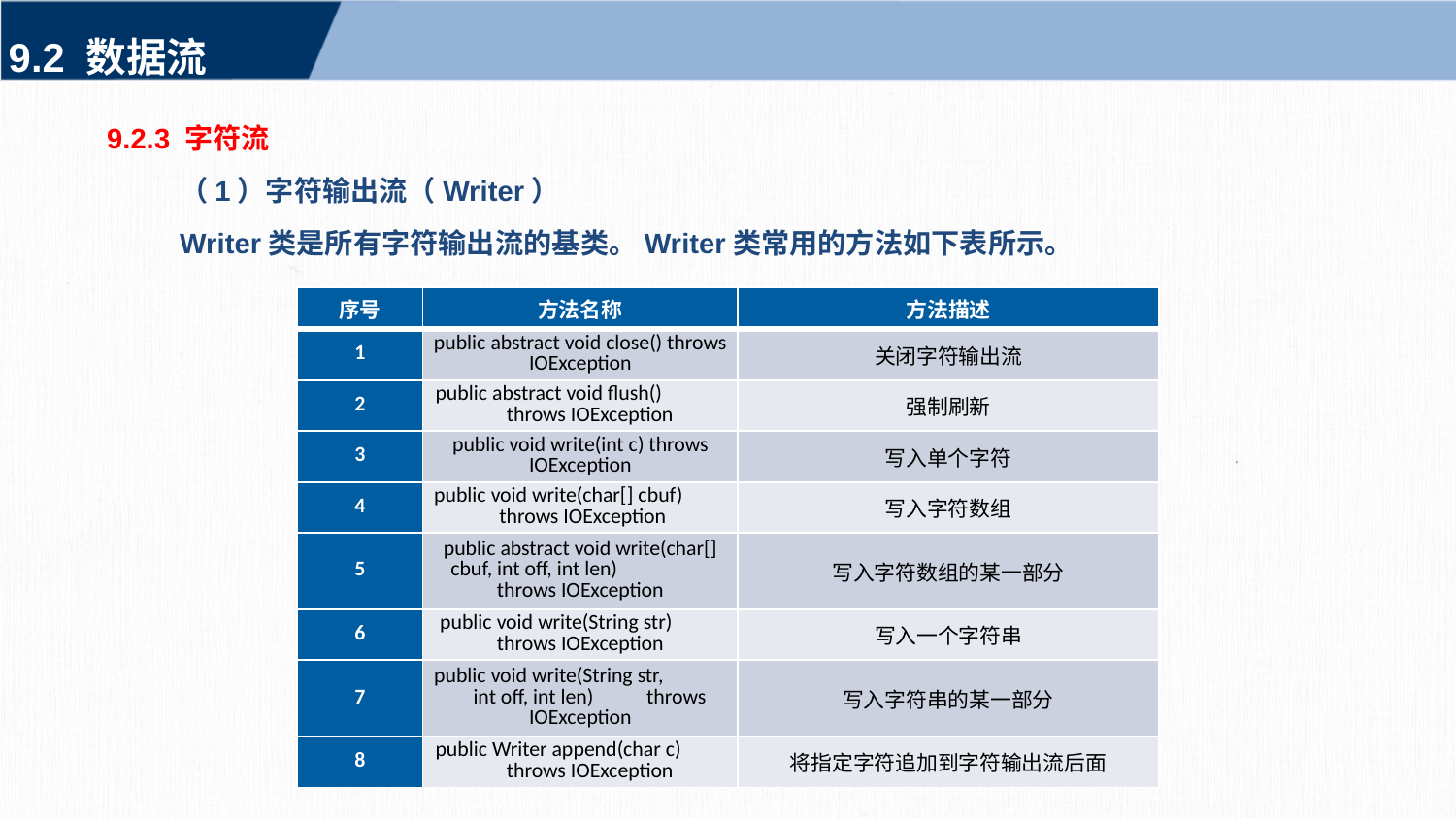

9.2 数据流

9.2.3 字符流
（1）字符输出流（Writer）
Writer类是所有字符输出流的基类。Writer类常用的方法如下表所示。
| 序号 | 方法名称 | 方法描述 |
| --- | --- | --- |
| 1 | public abstract void close() throws IOException | 关闭字符输出流 |
| 2 | public abstract void flush() throws IOException | 强制刷新 |
| 3 | public void write(int c) throws IOException | 写入单个字符 |
| 4 | public void write(char[] cbuf) throws IOException | 写入字符数组 |
| 5 | public abstract void write(char[] cbuf, int off, int len) throws IOException | 写入字符数组的某一部分 |
| 6 | public void write(String str) throws IOException | 写入一个字符串 |
| 7 | public void write(String str, int off, int len) throws IOException | 写入字符串的某一部分 |
| 8 | public Writer append(char c) throws IOException | 将指定字符追加到字符输出流后面 |